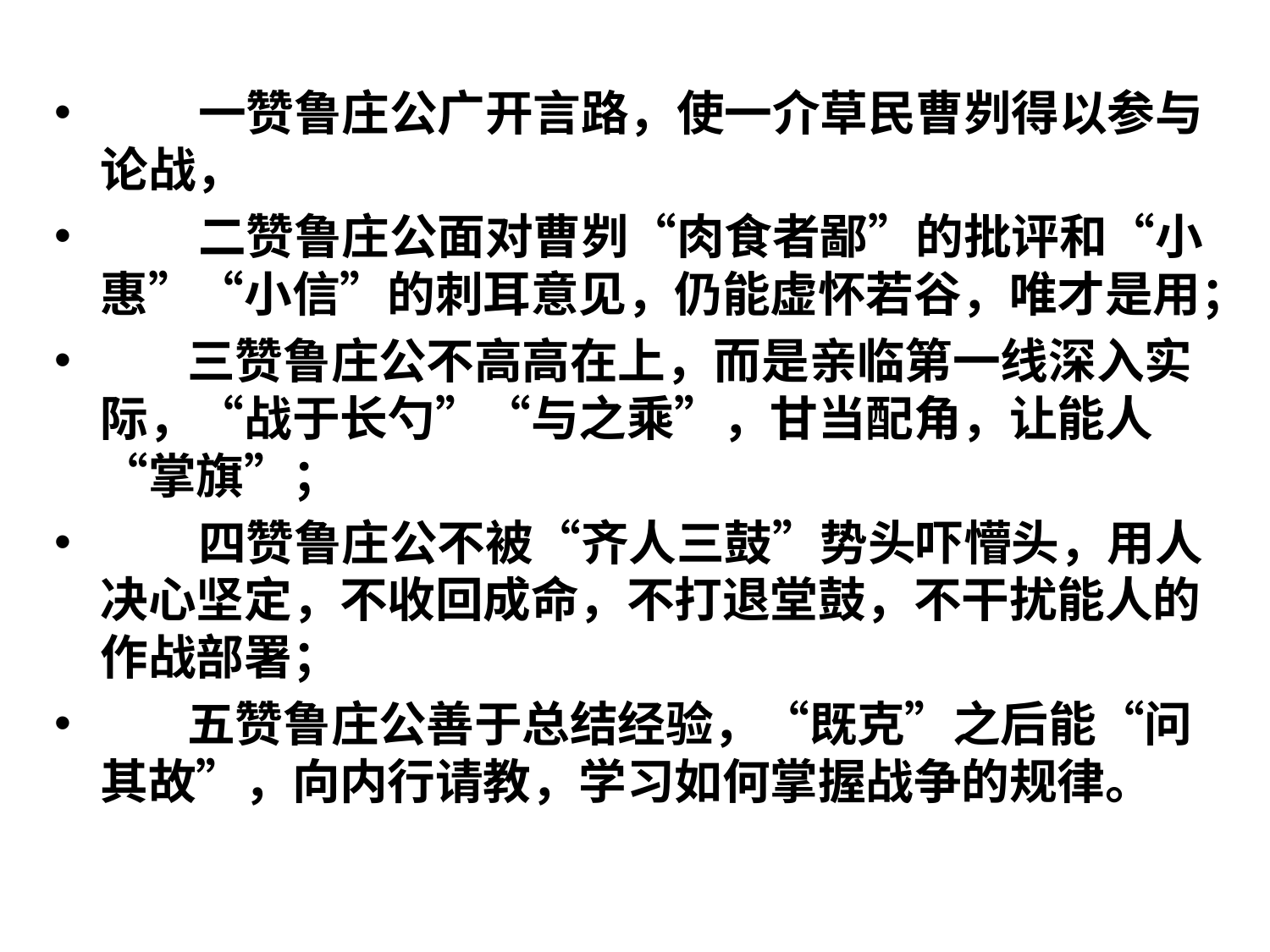

一赞鲁庄公广开言路，使一介草民曹刿得以参与论战，
        二赞鲁庄公面对曹刿“肉食者鄙”的批评和“小惠”“小信”的刺耳意见，仍能虚怀若谷，唯才是用；
       三赞鲁庄公不高高在上，而是亲临第一线深入实际，“战于长勺”“与之乘”，甘当配角，让能人“掌旗”；
        四赞鲁庄公不被“齐人三鼓”势头吓懵头，用人决心坚定，不收回成命，不打退堂鼓，不干扰能人的作战部署；
       五赞鲁庄公善于总结经验，“既克”之后能“问其故”，向内行请教，学习如何掌握战争的规律。